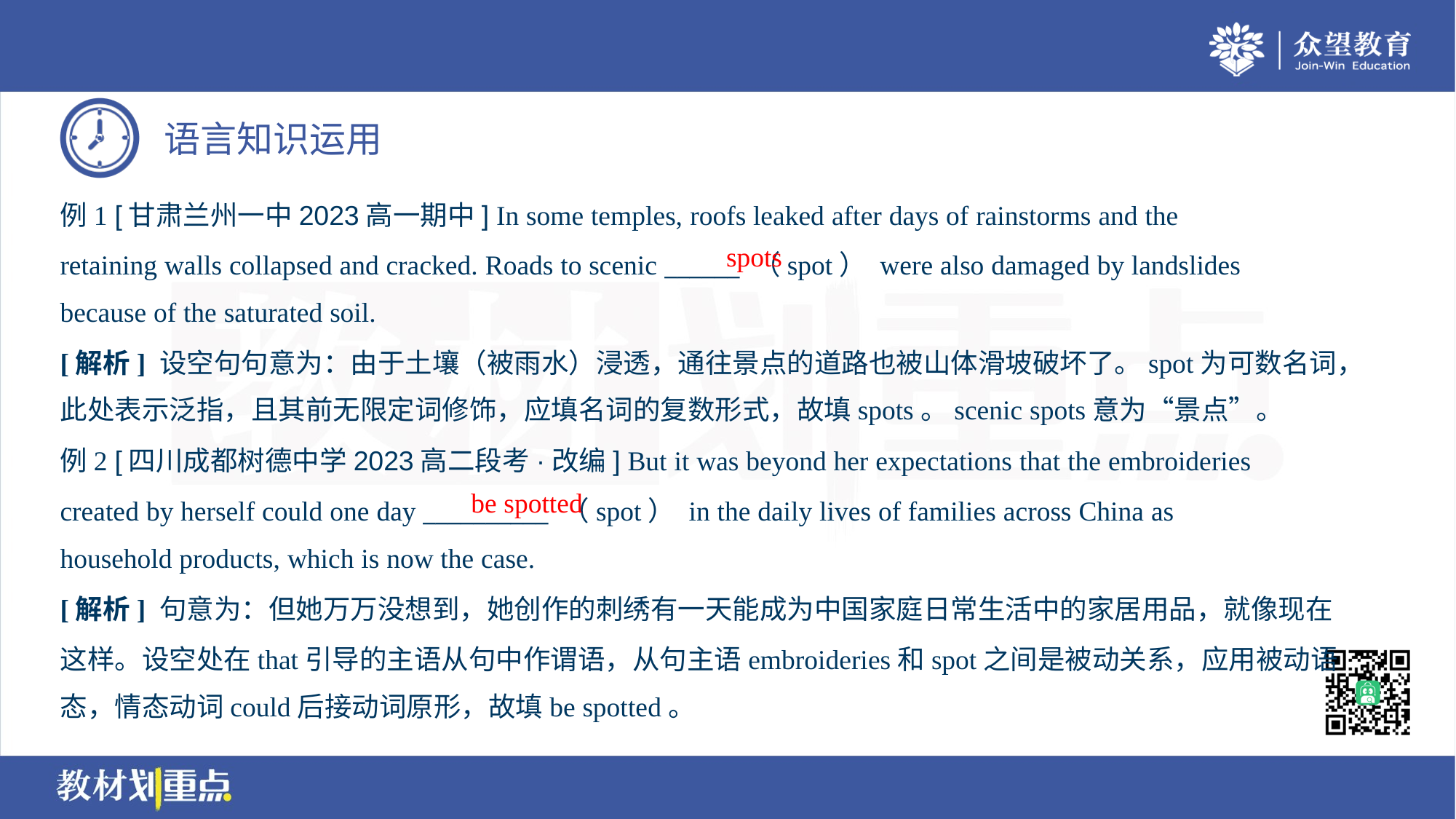

例1 [甘肃兰州一中2023高一期中] In some temples, roofs leaked after days of rainstorms and the
retaining walls collapsed and cracked. Roads to scenic ______ （spot） were also damaged by landslides
because of the saturated soil.
spots
[解析] 设空句句意为：由于土壤（被雨水）浸透，通往景点的道路也被山体滑坡破坏了。spot为可数名词，
此处表示泛指，且其前无限定词修饰，应填名词的复数形式，故填spots。scenic spots意为“景点”。
例2 [四川成都树德中学2023高二段考·改编] But it was beyond her expectations that the embroideries
created by herself could one day __________ （spot） in the daily lives of families across China as
household products, which is now the case.
be spotted
[解析] 句意为：但她万万没想到，她创作的刺绣有一天能成为中国家庭日常生活中的家居用品，就像现在
这样。设空处在that引导的主语从句中作谓语，从句主语embroideries和spot之间是被动关系，应用被动语
态，情态动词could后接动词原形，故填be spotted。